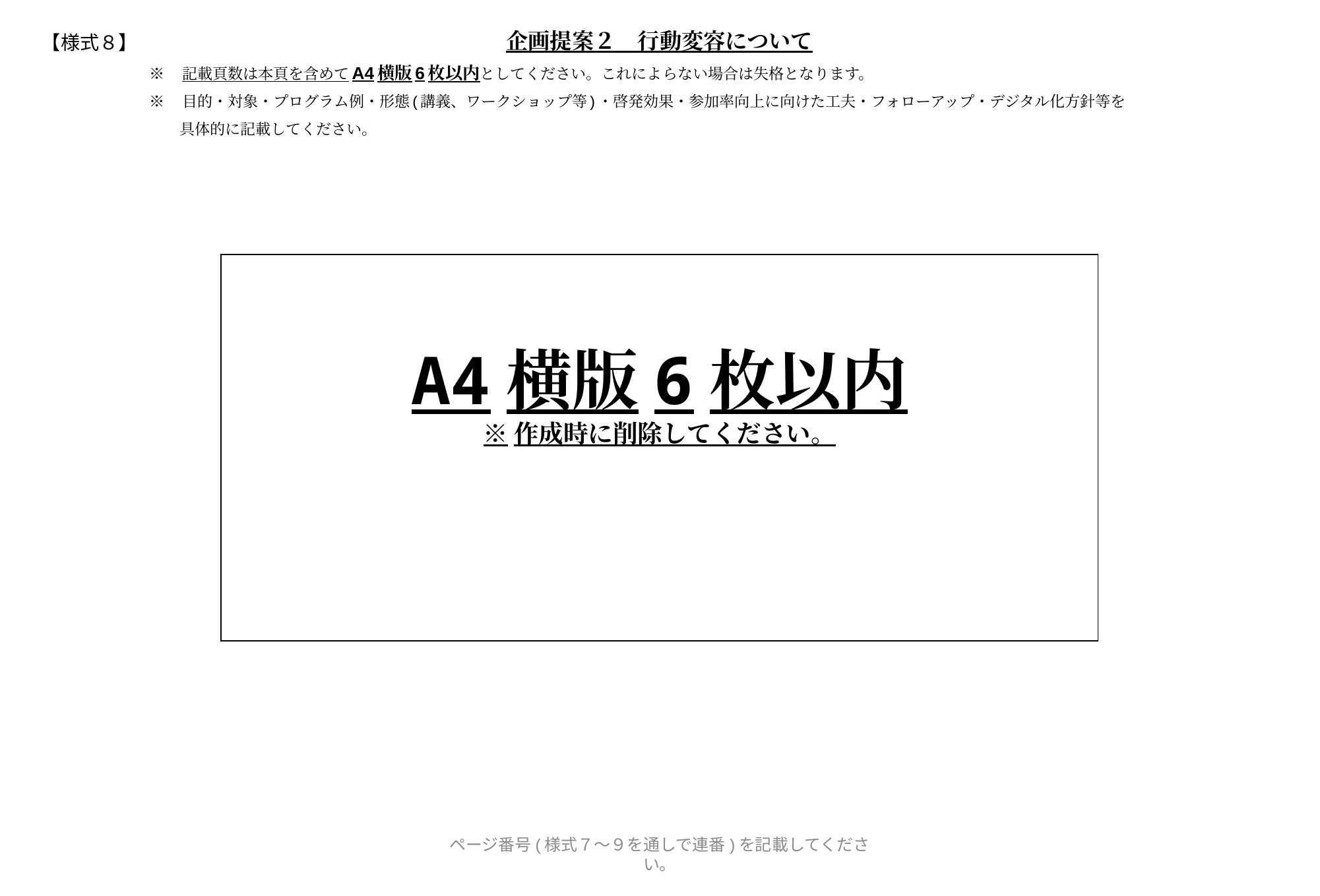

【様式８】
企画提案２　行動変容について
※　記載頁数は本頁を含めてA4横版6枚以内としてください。これによらない場合は失格となります。
※　目的・対象・プログラム例・形態(講義、ワークショップ等)・啓発効果・参加率向上に向けた工夫・フォローアップ・デジタル化方針等を
　　具体的に記載してください。

A4横版6枚以内
※作成時に削除してください。
ページ番号(様式７～９を通しで連番)を記載してください。